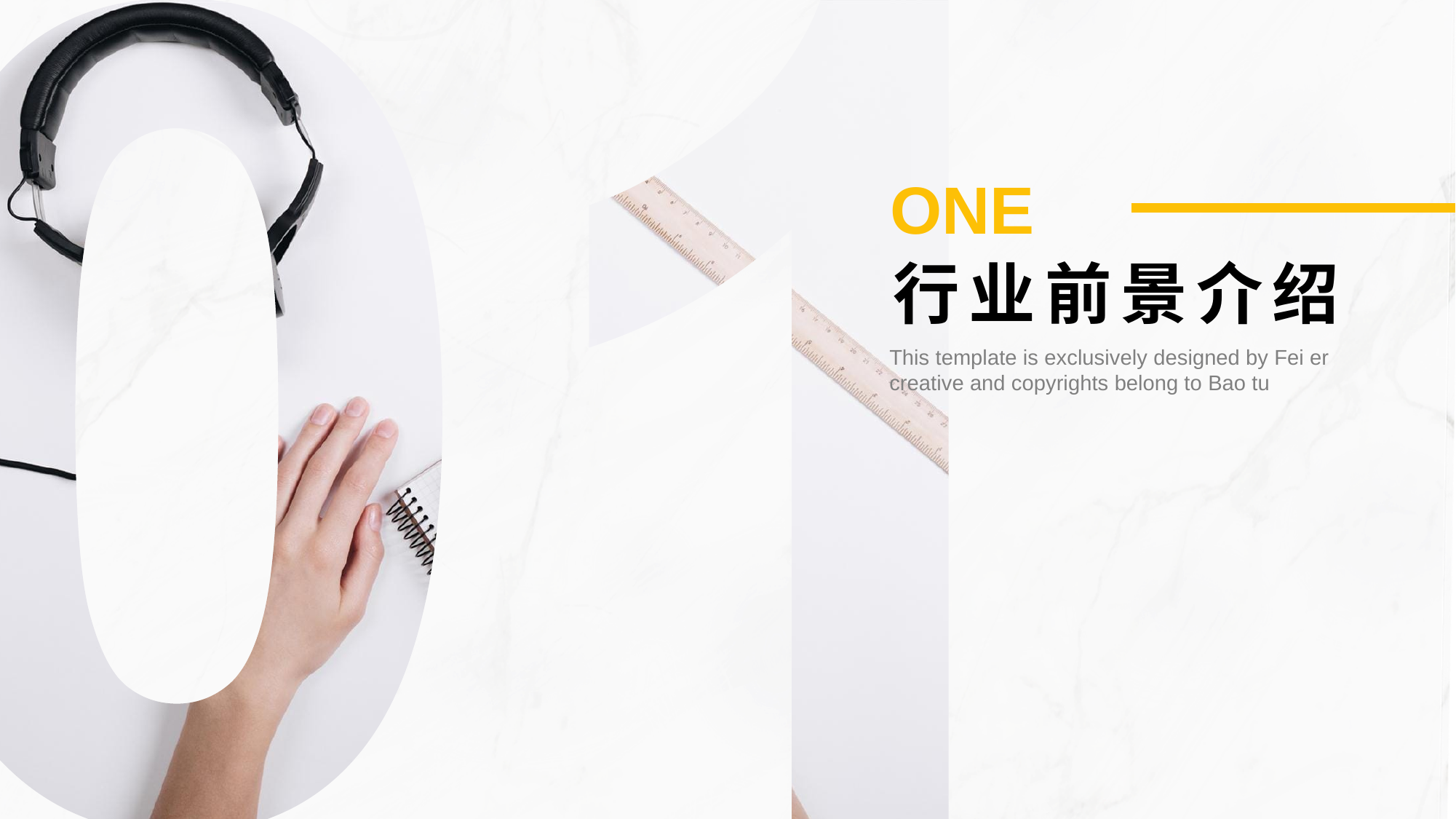

ONE
行业前景介绍
This template is exclusively designed by Fei er creative and copyrights belong to Bao tu